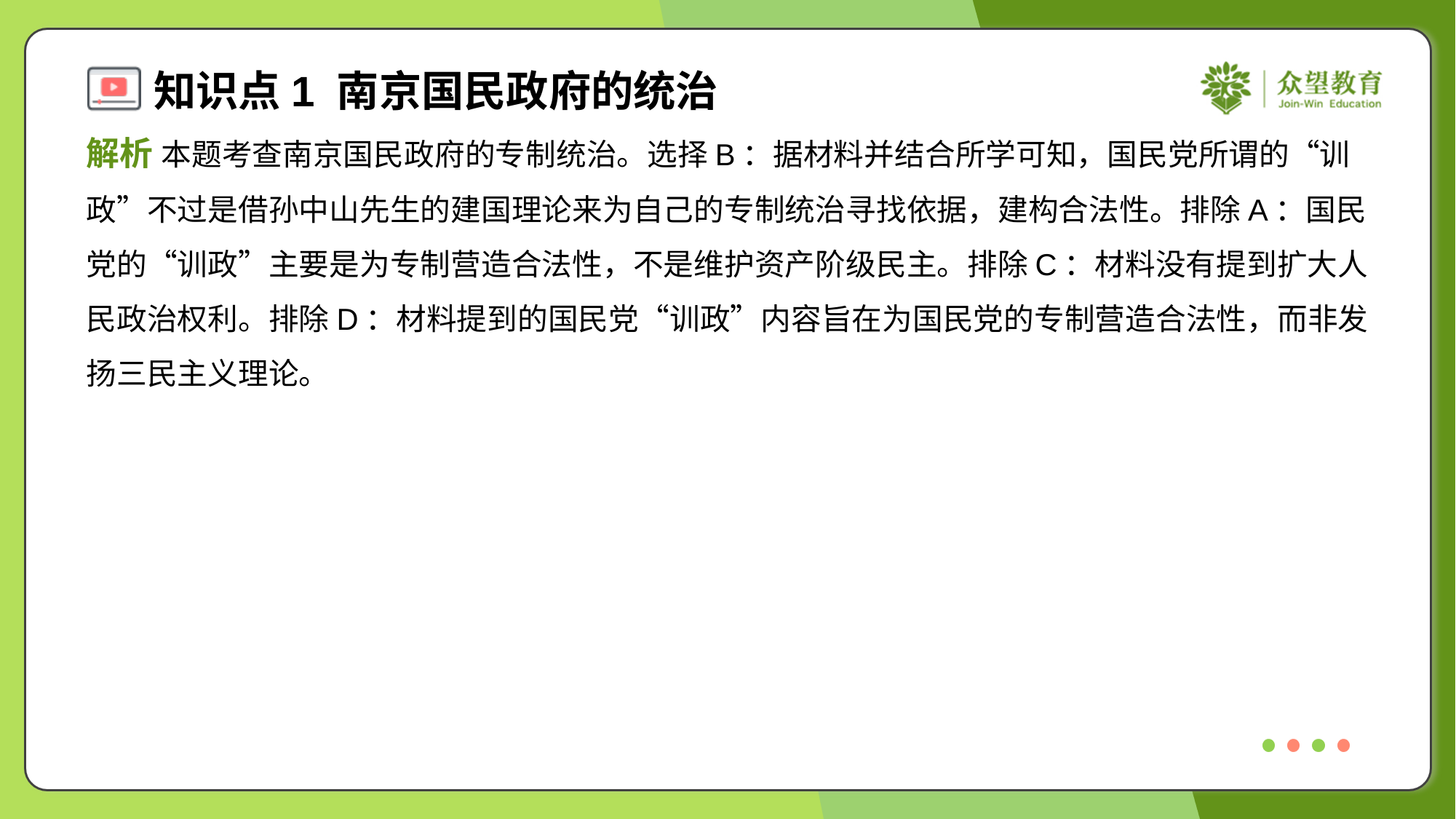

解析 本题考查南京国民政府的专制统治。选择B：据材料并结合所学可知，国民党所谓的“训
政”不过是借孙中山先生的建国理论来为自己的专制统治寻找依据，建构合法性。排除A：国民
党的“训政”主要是为专制营造合法性，不是维护资产阶级民主。排除C：材料没有提到扩大人
民政治权利。排除D：材料提到的国民党“训政”内容旨在为国民党的专制营造合法性，而非发
扬三民主义理论。